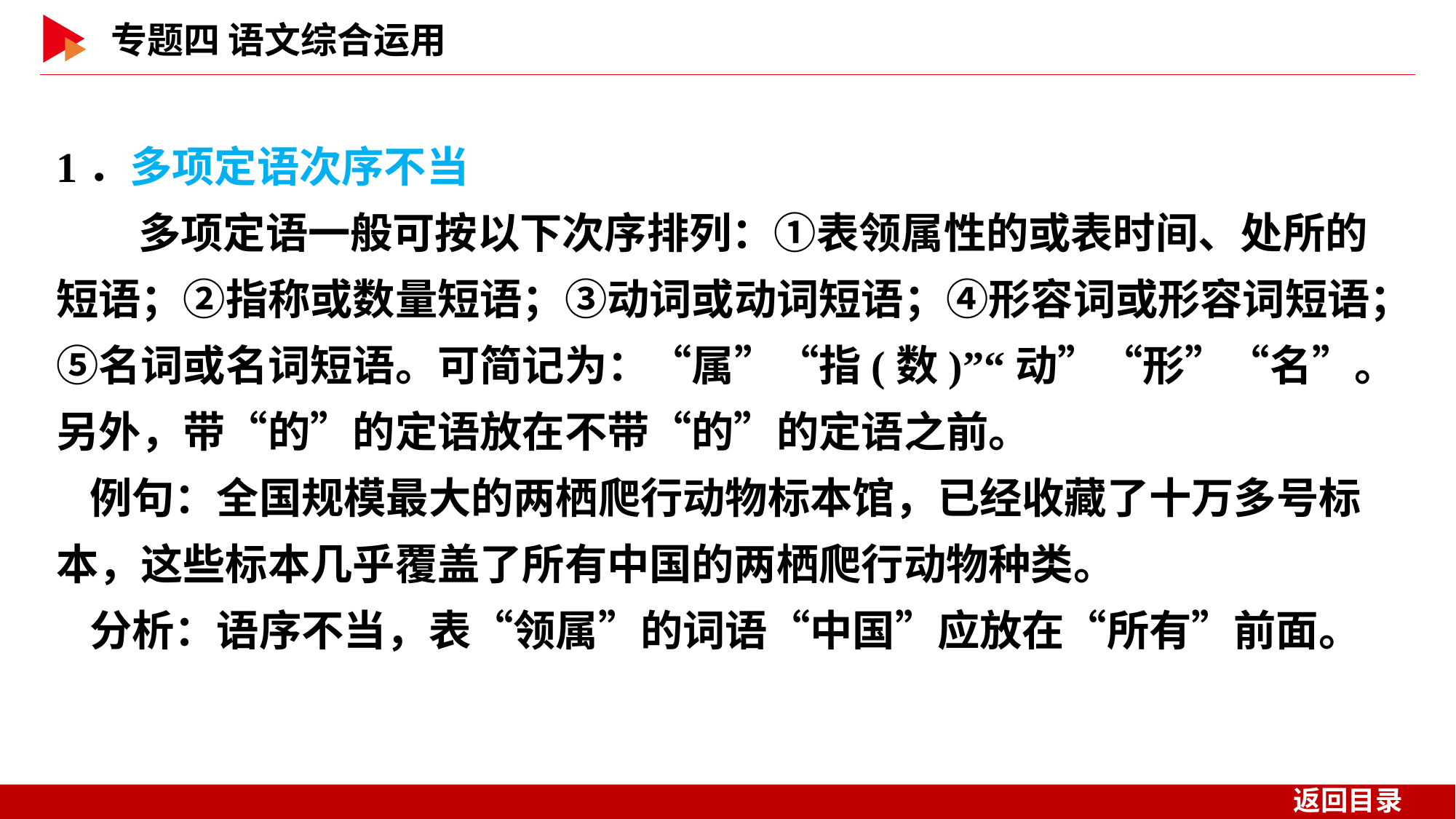

1．多项定语次序不当
    多项定语一般可按以下次序排列：①表领属性的或表时间、处所的短语；②指称或数量短语；③动词或动词短语；④形容词或形容词短语；⑤名词或名词短语。可简记为：“属”“指(数)”“动”“形”“名”。另外，带“的”的定语放在不带“的”的定语之前。
例句：全国规模最大的两栖爬行动物标本馆，已经收藏了十万多号标本，这些标本几乎覆盖了所有中国的两栖爬行动物种类。
分析：语序不当，表“领属”的词语“中国”应放在“所有”前面。